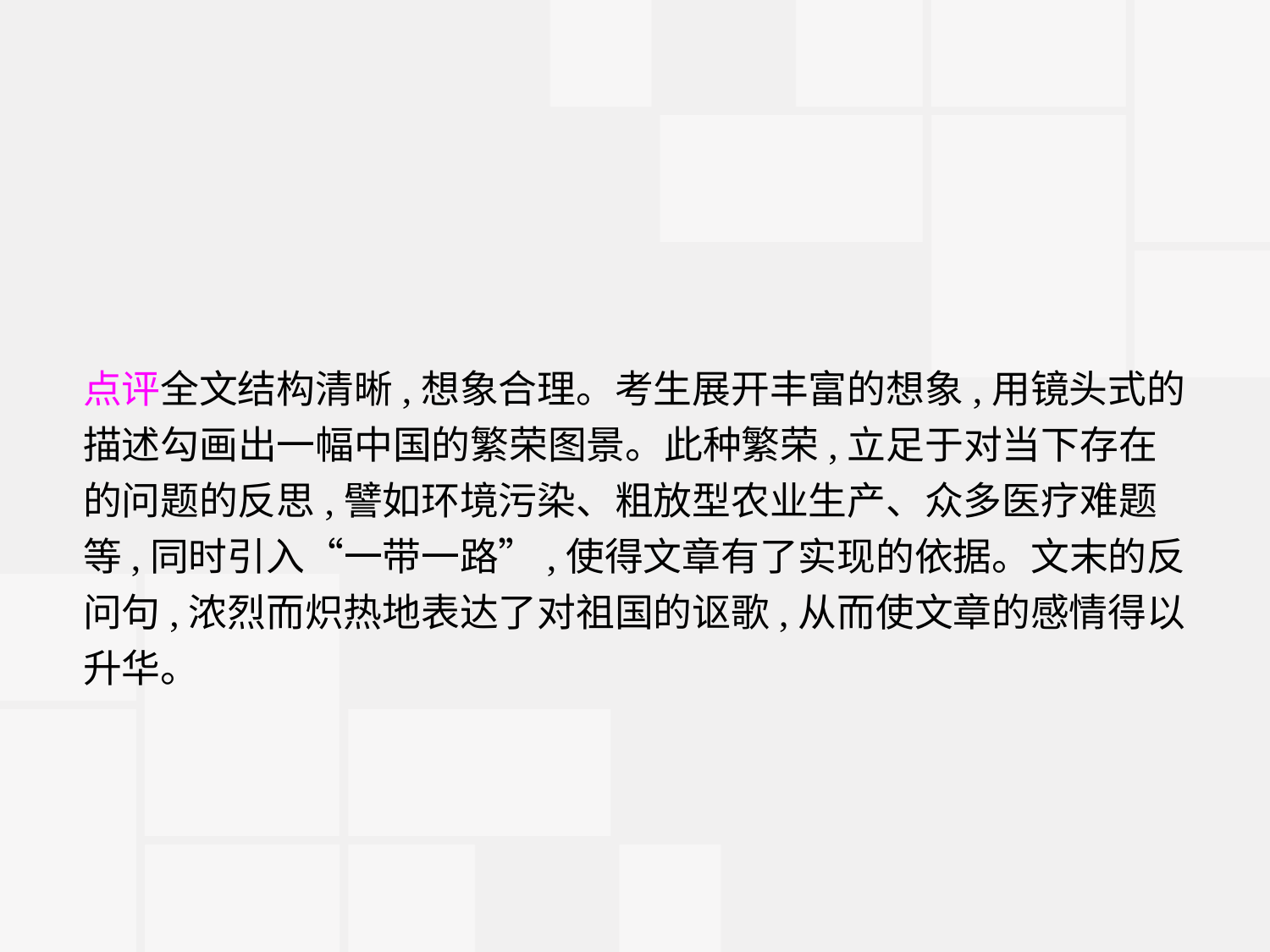

点评全文结构清晰,想象合理。考生展开丰富的想象,用镜头式的描述勾画出一幅中国的繁荣图景。此种繁荣,立足于对当下存在的问题的反思,譬如环境污染、粗放型农业生产、众多医疗难题等,同时引入“一带一路”,使得文章有了实现的依据。文末的反问句,浓烈而炽热地表达了对祖国的讴歌,从而使文章的感情得以升华。